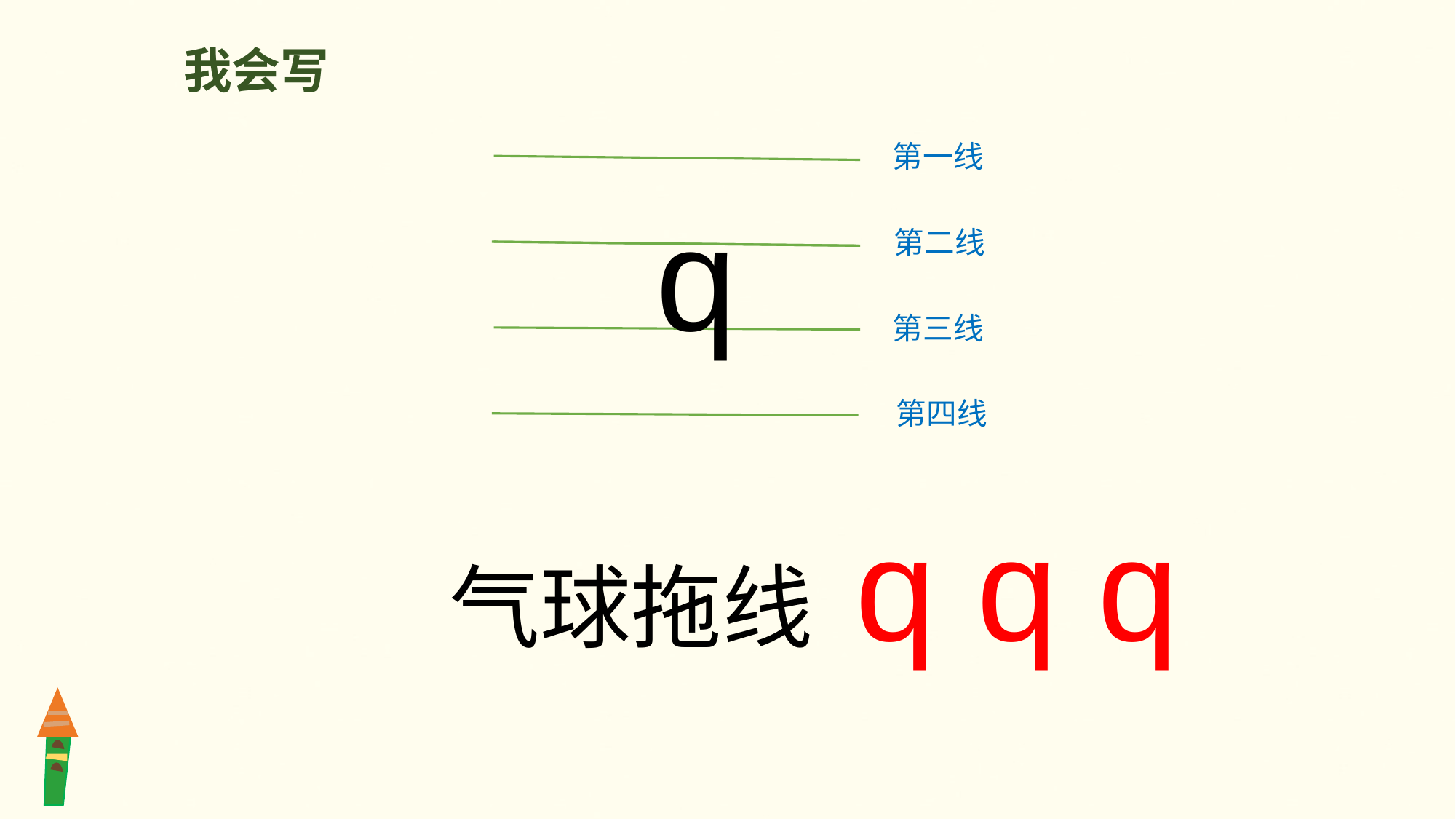

我会写
第一线

 q
第二线
第三线

第四线
气球拖线 q q q